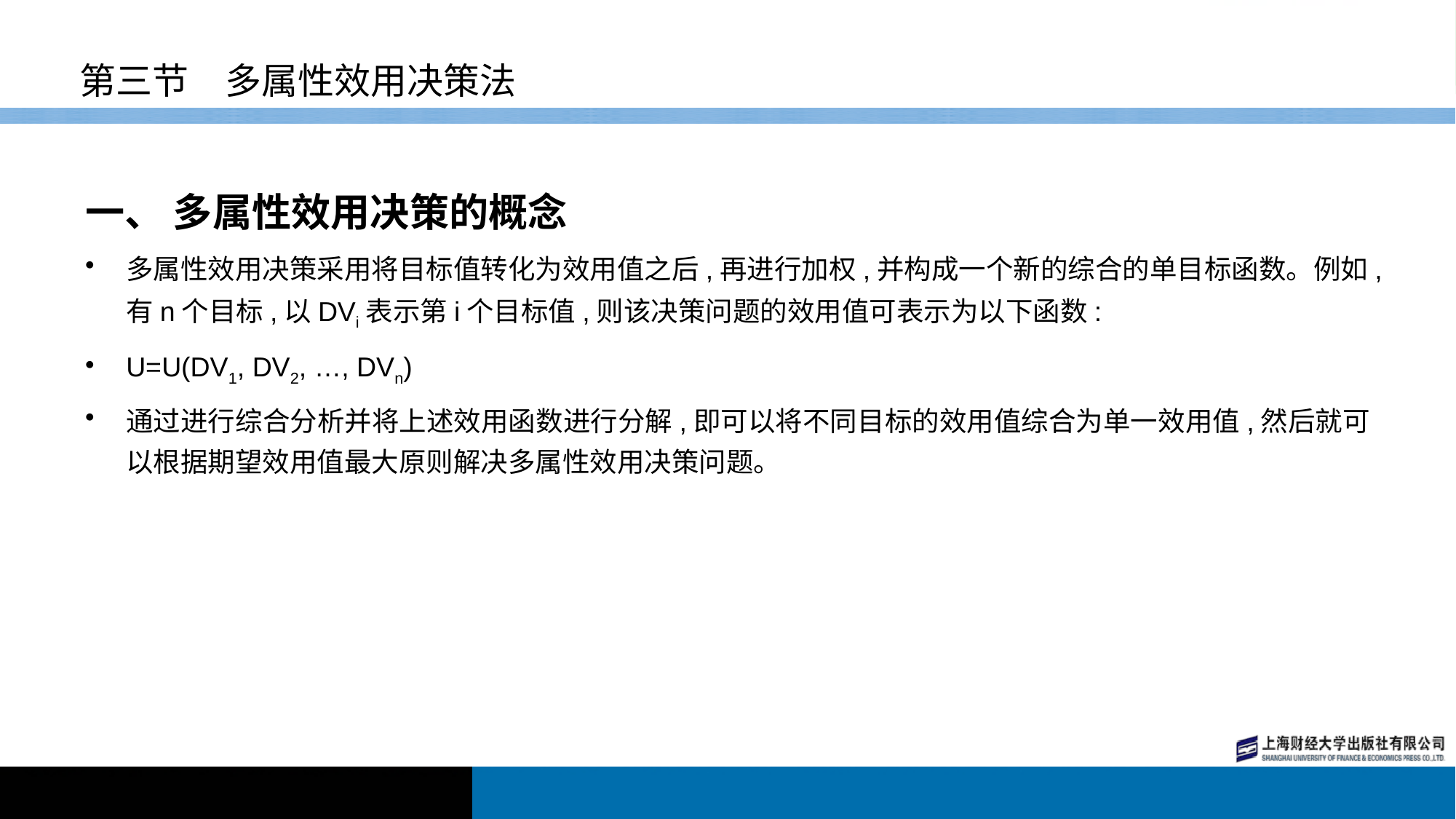

# 第三节　多属性效用决策法
一、 多属性效用决策的概念
多属性效用决策采用将目标值转化为效用值之后,再进行加权,并构成一个新的综合的单目标函数。例如,有n个目标,以DVi表示第i个目标值,则该决策问题的效用值可表示为以下函数:
U=U(DV1, DV2, …, DVn)
通过进行综合分析并将上述效用函数进行分解,即可以将不同目标的效用值综合为单一效用值,然后就可以根据期望效用值最大原则解决多属性效用决策问题。
13